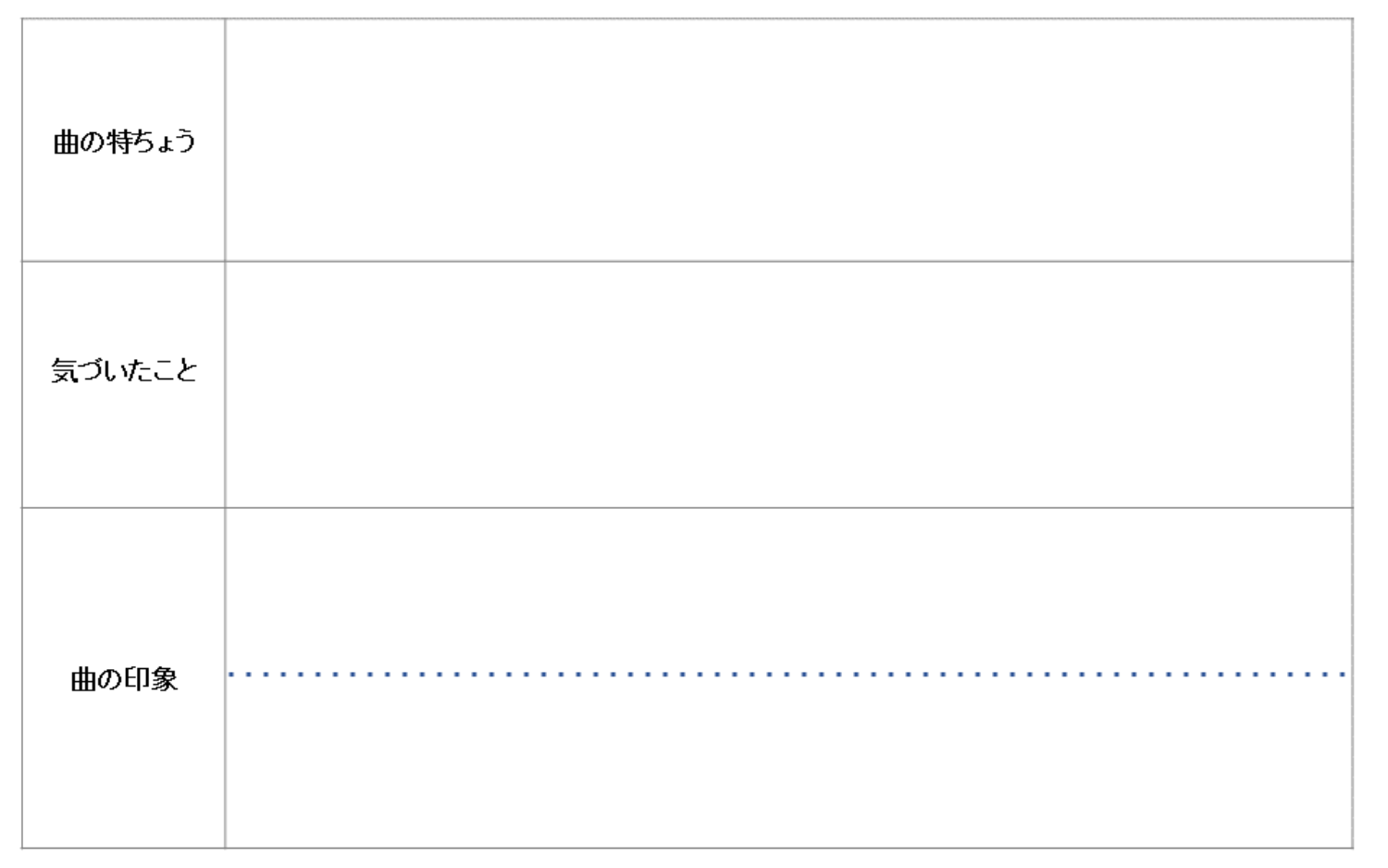

明るい
にぎやか
かなしい
さみしい
落ちついている
静か
暗い
静まり返っている
入力できます
入力できます
入力できます
入力できます
入力できます